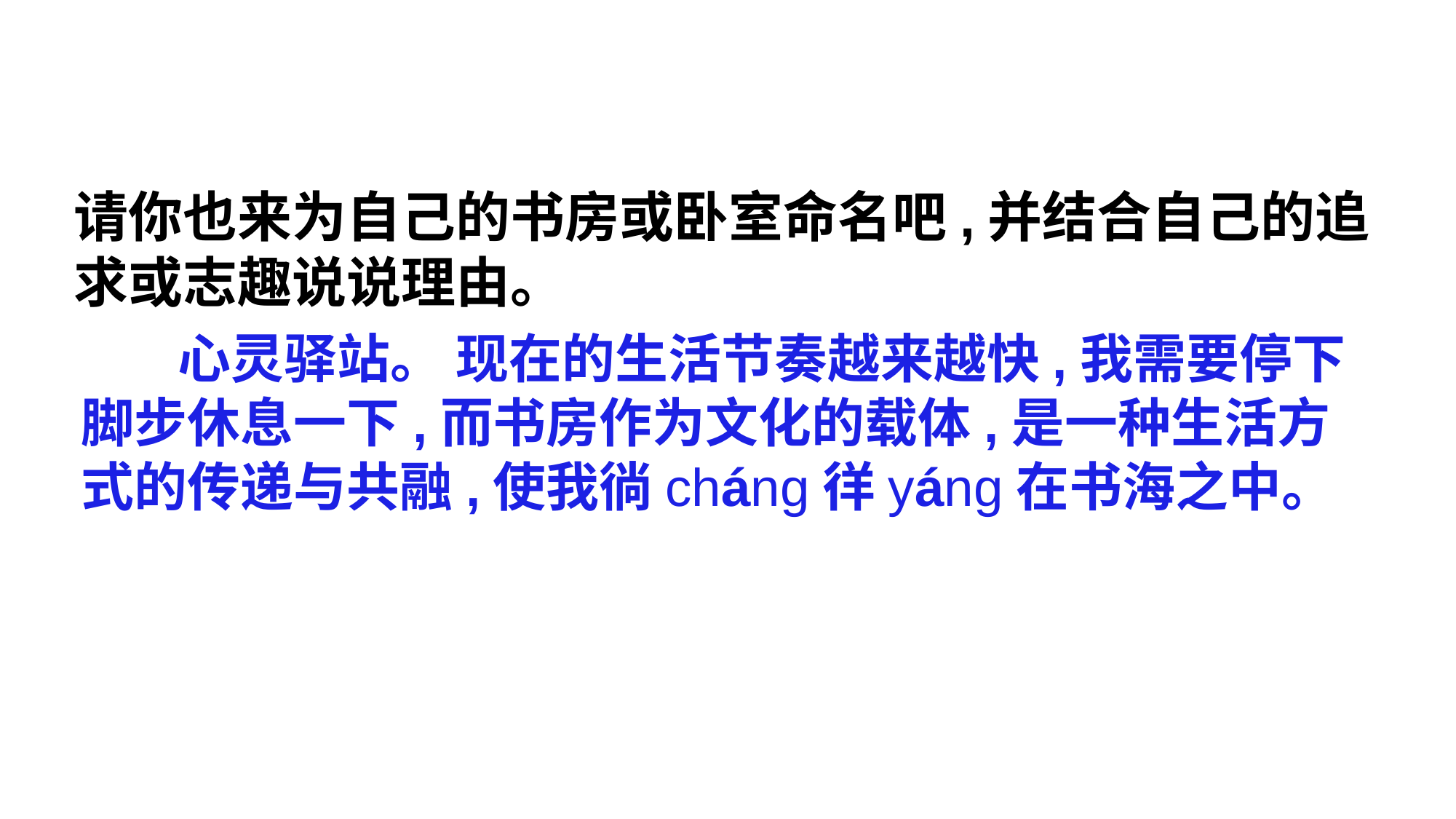

请你也来为自己的书房或卧室命名吧,并结合自己的追求或志趣说说理由。
       心灵驿站。 现在的生活节奏越来越快,我需要停下脚步休息一下,而书房作为文化的载体,是一种生活方式的传递与共融,使我徜cháng徉yáng在书海之中。